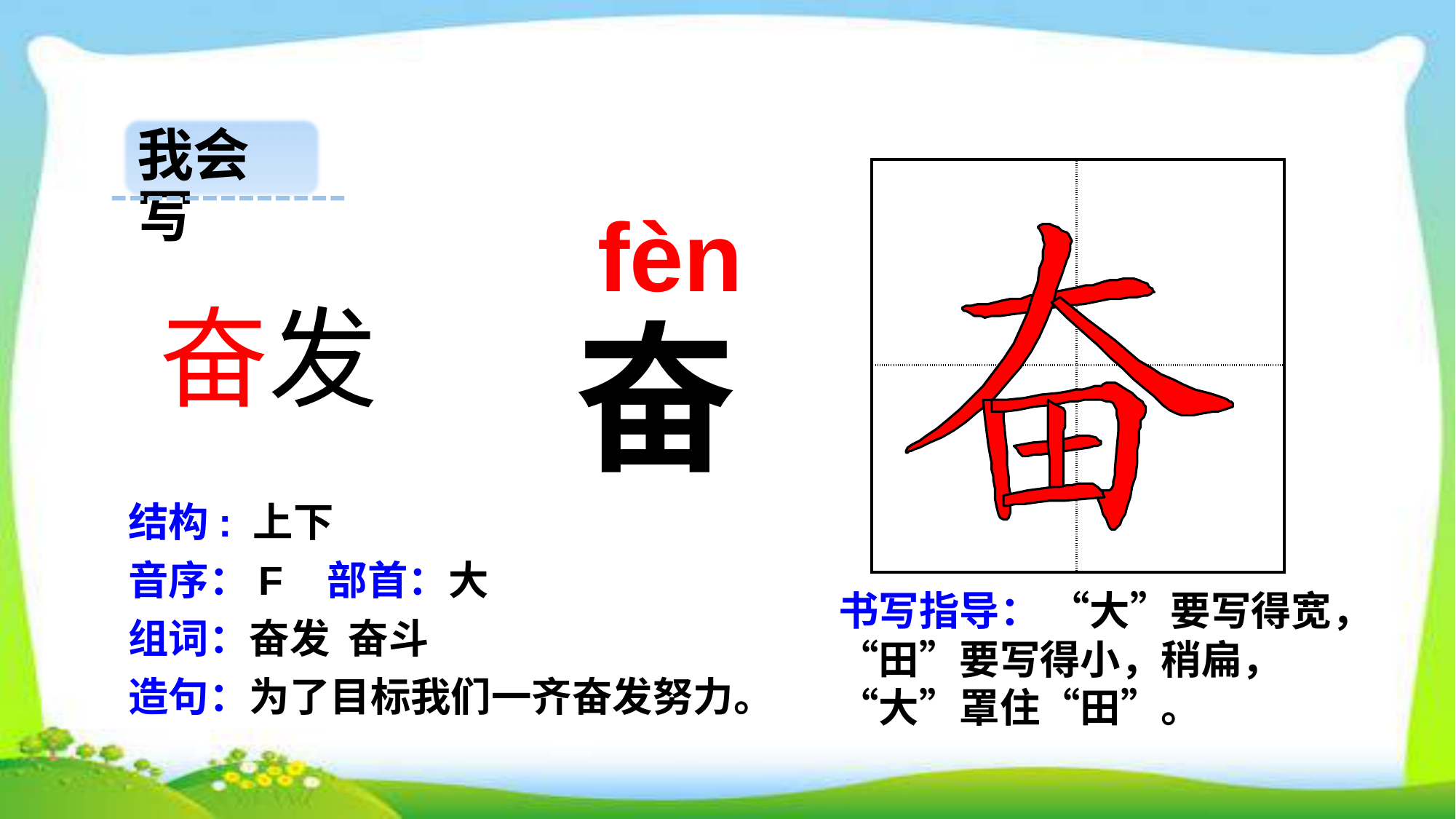

我会写

|  |  |
| --- | --- |
|  |  |
  fèn

奋发
奋

结构: 上下
音序：F   部首：大
书写指导： “大”要写得宽，“田”要写得小，稍扁，“大”罩住“田”。
组词：奋发  奋斗
造句：为了目标我们一齐奋发努力。